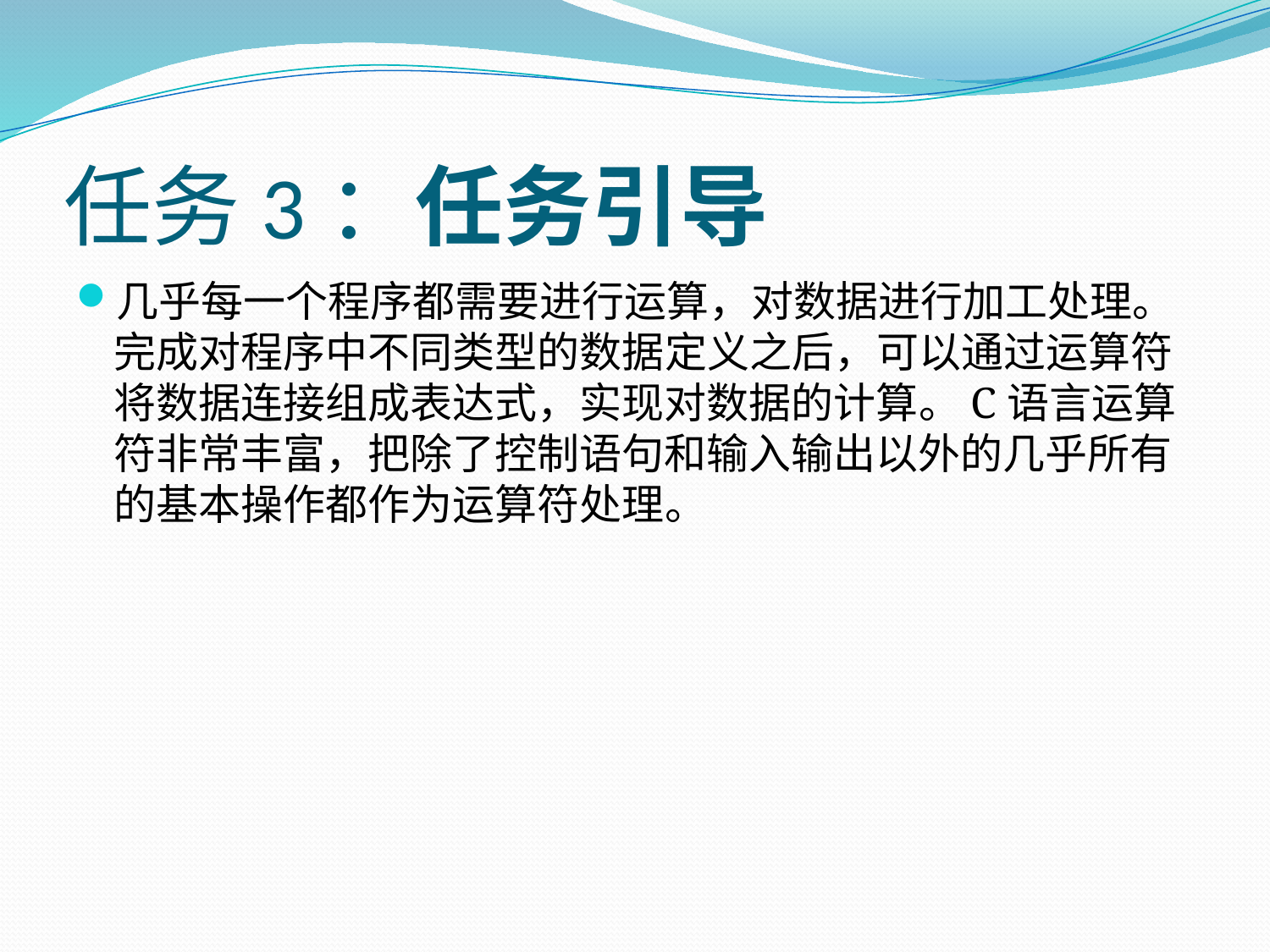

# 任务3：任务引导
几乎每一个程序都需要进行运算，对数据进行加工处理。完成对程序中不同类型的数据定义之后，可以通过运算符将数据连接组成表达式，实现对数据的计算。C语言运算符非常丰富，把除了控制语句和输入输出以外的几乎所有的基本操作都作为运算符处理。